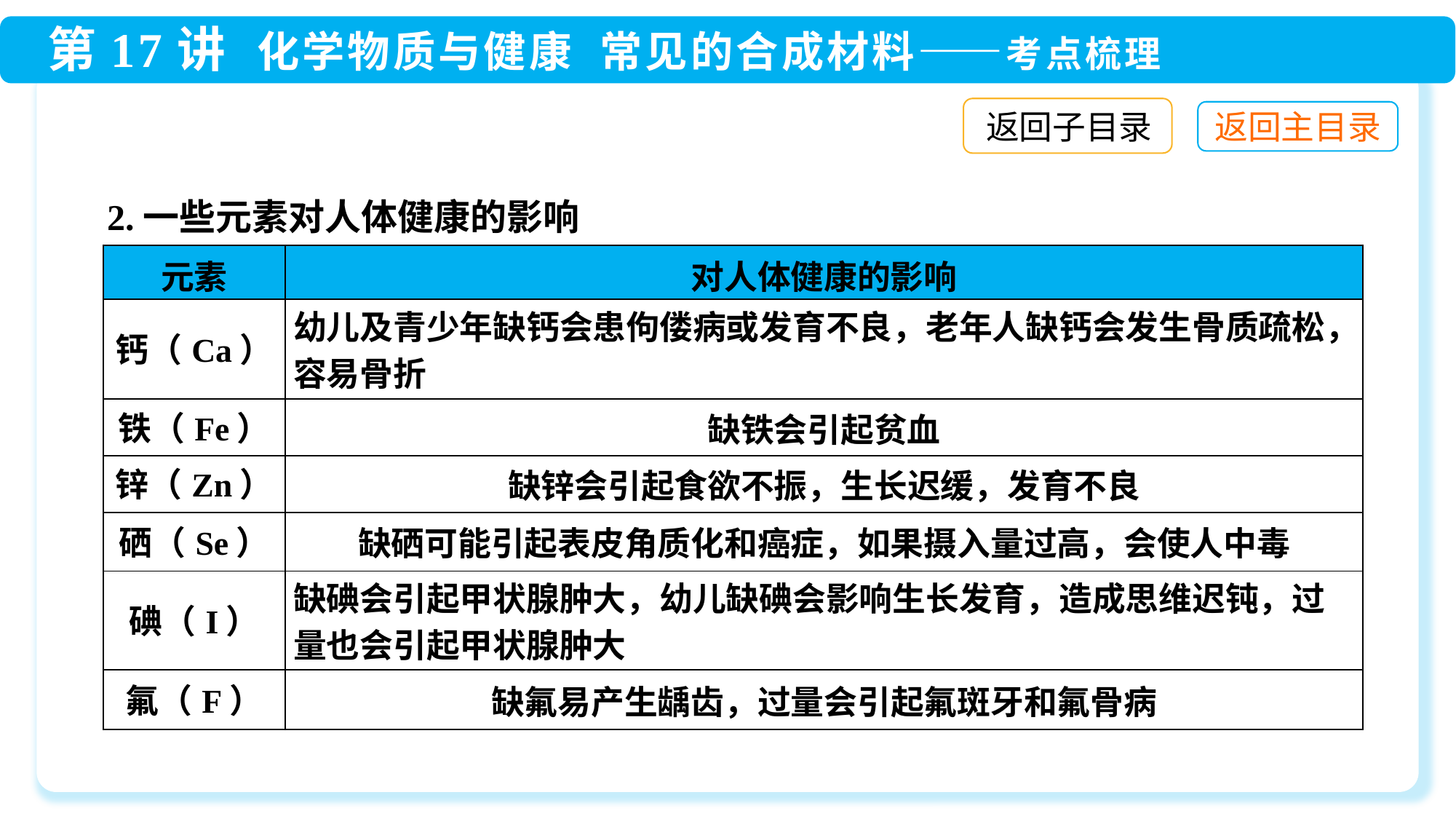

返回子目录
2.一些元素对人体健康的影响
| 元素 | 对人体健康的影响 |
| --- | --- |
| 钙（Ca） | 幼儿及青少年缺钙会患佝偻病或发育不良，老年人缺钙会发生骨质疏松，容易骨折 |
| 铁（Fe） | 缺铁会引起贫血 |
| 锌（Zn） | 缺锌会引起食欲不振，生长迟缓，发育不良 |
| 硒（Se） | 缺硒可能引起表皮角质化和癌症，如果摄入量过高，会使人中毒 |
| 碘（I） | 缺碘会引起甲状腺肿大，幼儿缺碘会影响生长发育，造成思维迟钝，过量也会引起甲状腺肿大 |
| 氟（F） | 缺氟易产生龋齿，过量会引起氟斑牙和氟骨病 |